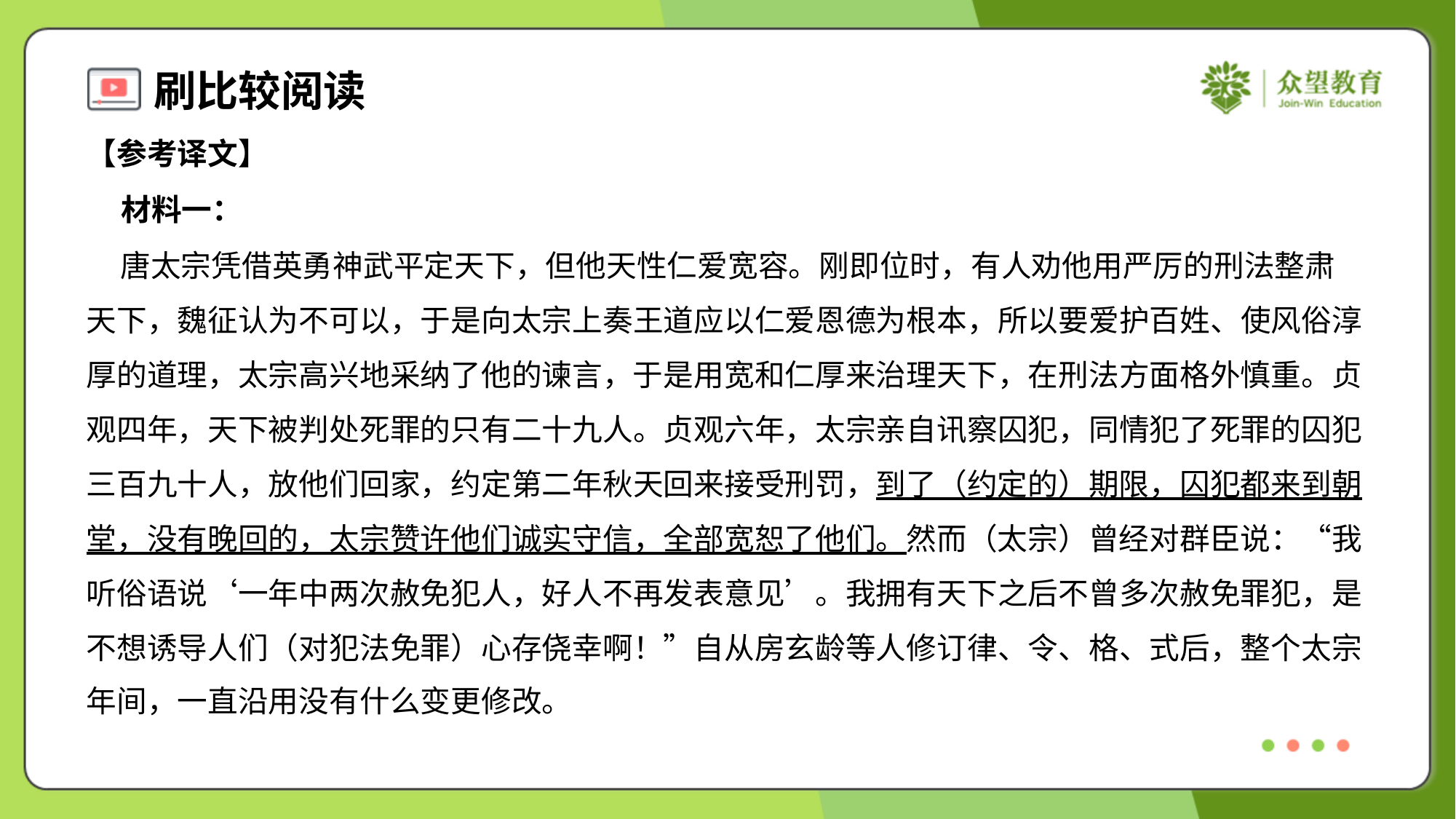

【参考译文】
    材料一：
    唐太宗凭借英勇神武平定天下，但他天性仁爱宽容。刚即位时，有人劝他用严厉的刑法整肃
天下，魏征认为不可以，于是向太宗上奏王道应以仁爱恩德为根本，所以要爱护百姓、使风俗淳
厚的道理，太宗高兴地采纳了他的谏言，于是用宽和仁厚来治理天下，在刑法方面格外慎重。贞
观四年，天下被判处死罪的只有二十九人。贞观六年，太宗亲自讯察囚犯，同情犯了死罪的囚犯
三百九十人，放他们回家，约定第二年秋天回来接受刑罚，到了（约定的）期限，囚犯都来到朝
堂，没有晚回的，太宗赞许他们诚实守信，全部宽恕了他们。然而（太宗）曾经对群臣说：“我
听俗语说‘一年中两次赦免犯人，好人不再发表意见’。我拥有天下之后不曾多次赦免罪犯，是
不想诱导人们（对犯法免罪）心存侥幸啊！”自从房玄龄等人修订律、令、格、式后，整个太宗
年间，一直沿用没有什么变更修改。